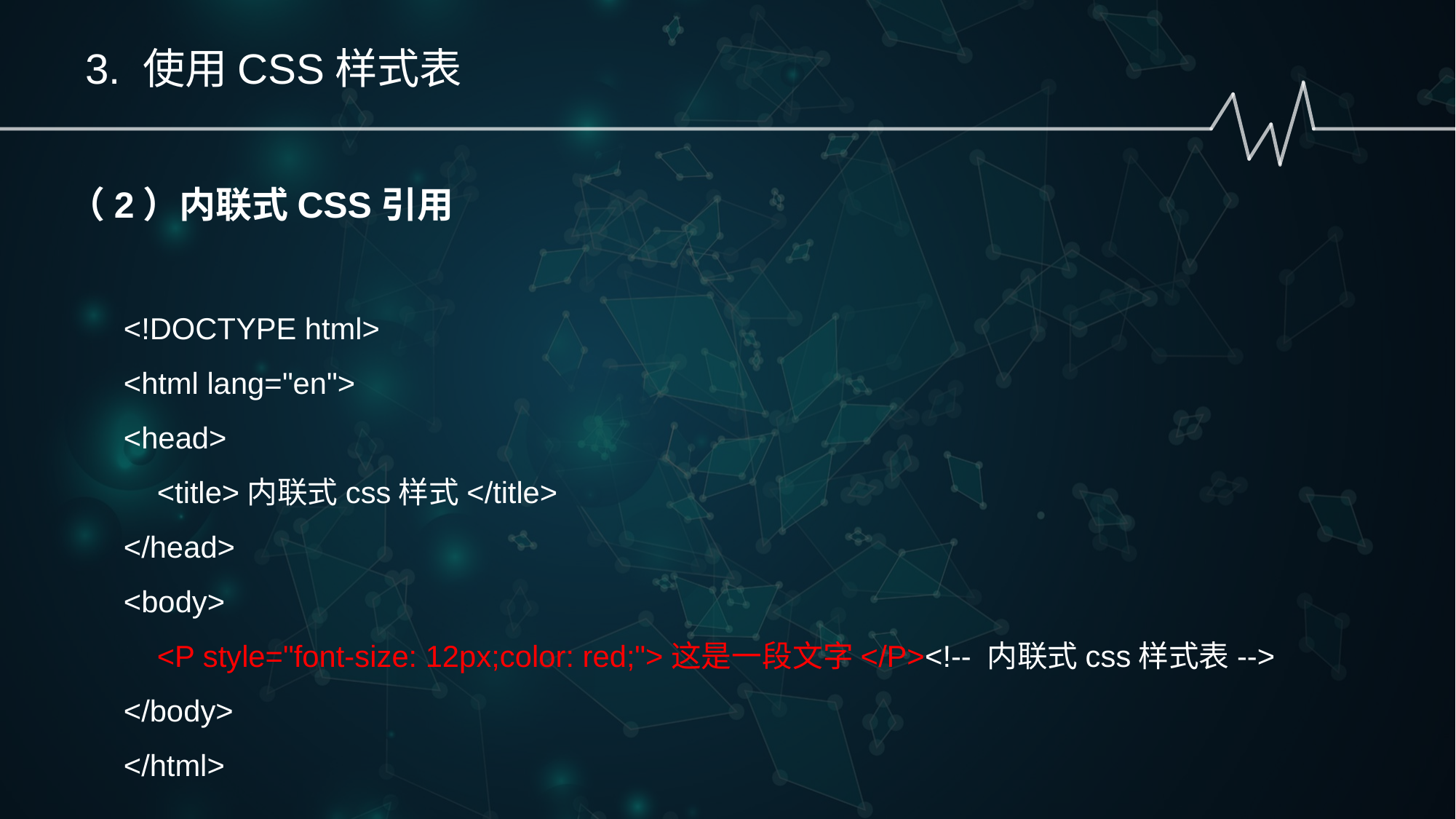

3. 使用CSS样式表
（2）内联式CSS引用

<!DOCTYPE html>
<html lang="en">
<head>
    <title>内联式css样式</title>
</head>
<body>
    <P style="font-size: 12px;color: red;">这是一段文字</P><!-- 内联式css样式表-->
</body>
</html>